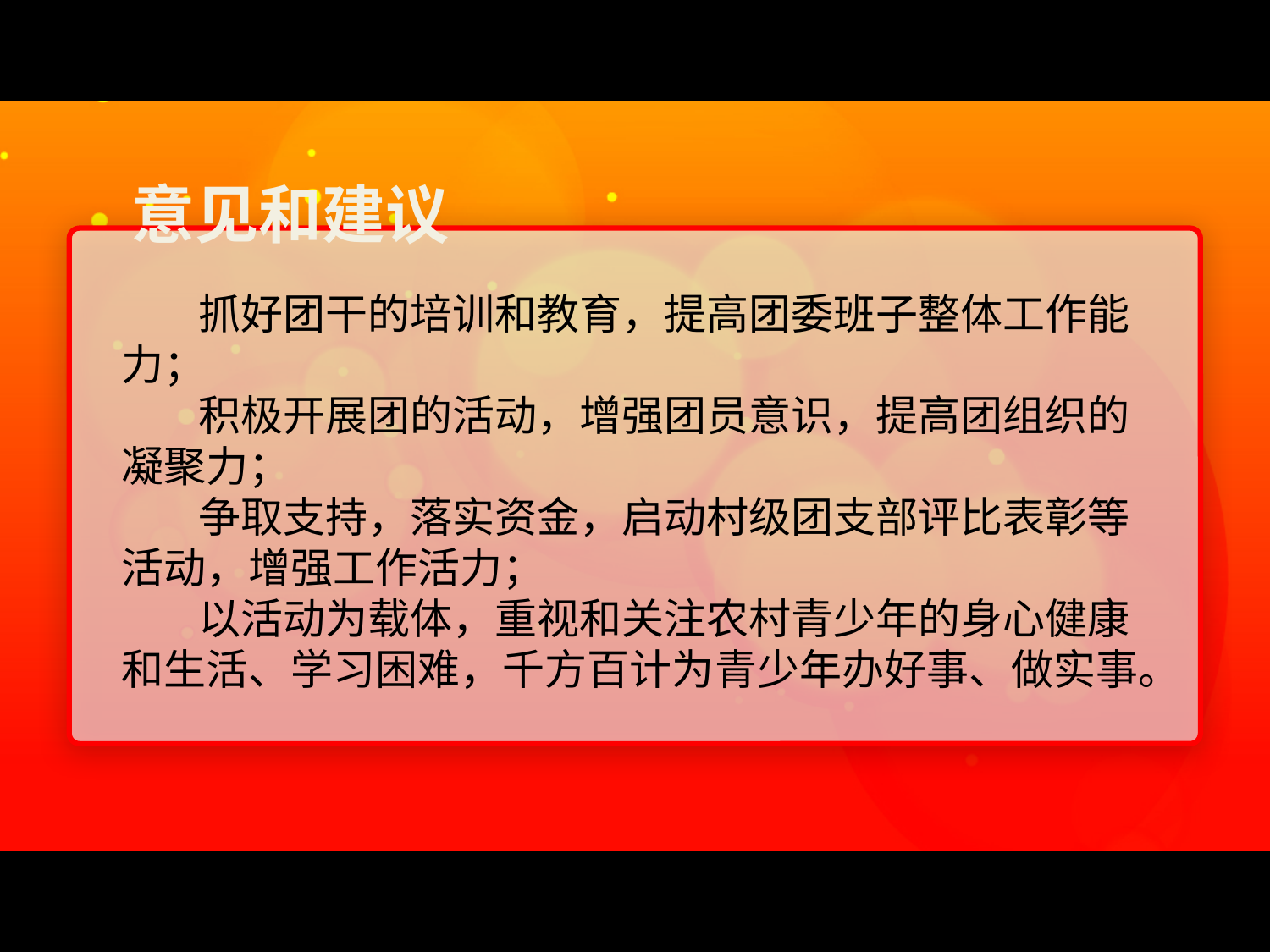

意见和建议

       抓好团干的培训和教育，提高团委班子整体工作能力；
       积极开展团的活动，增强团员意识，提高团组织的凝聚力；
       争取支持，落实资金，启动村级团支部评比表彰等活动，增强工作活力；
       以活动为载体，重视和关注农村青少年的身心健康和生活、学习困难，千方百计为青少年办好事、做实事。